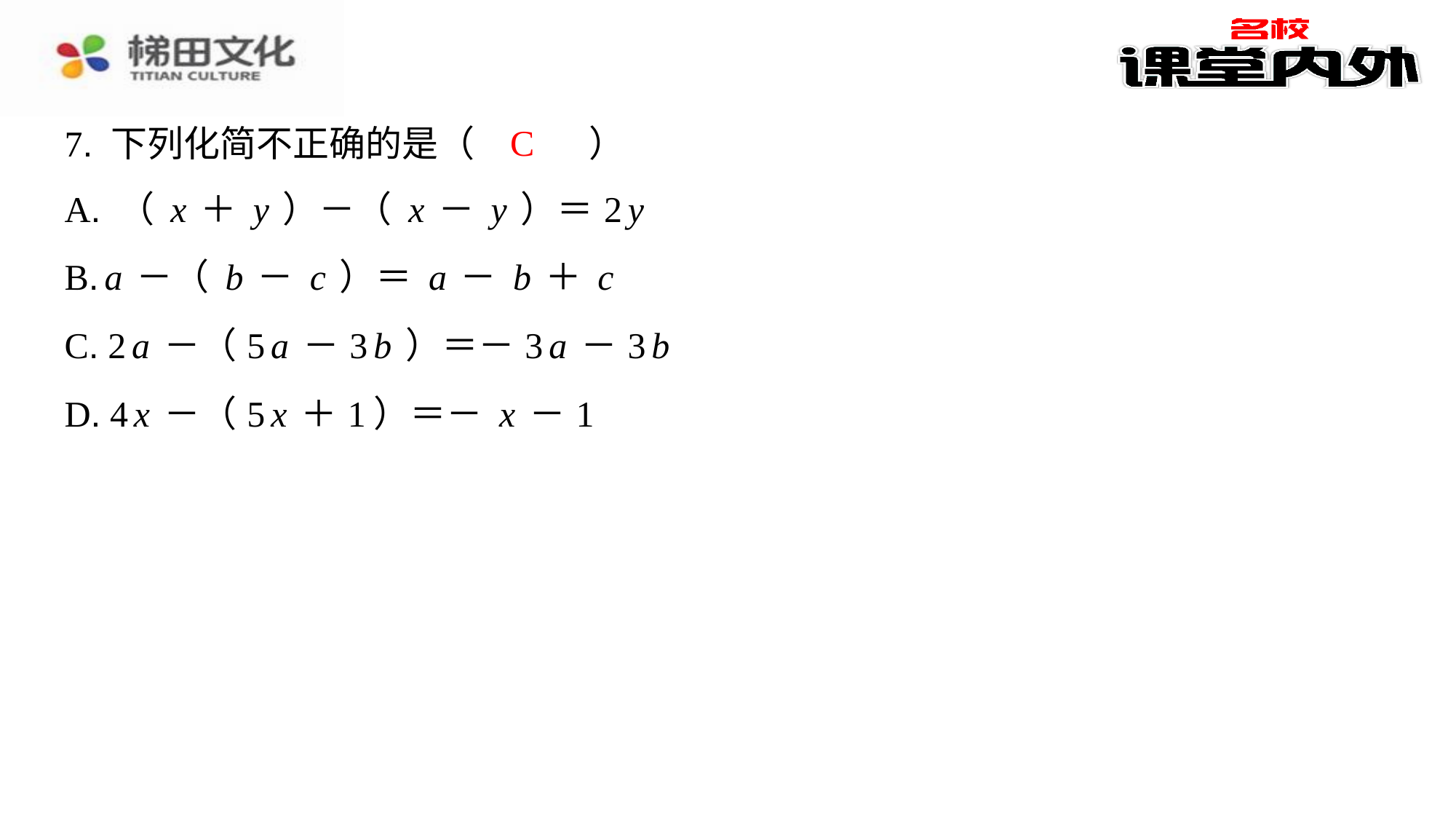

C
7. 下列化简不正确的是（　C　）
| A. （x＋y）－（x－y）＝2y |
| --- |
| B. a－（b－c）＝a－b＋c |
| C. 2a－（5a－3b）＝－3a－3b |
| D. 4x－（5x＋1）＝－x－1 |